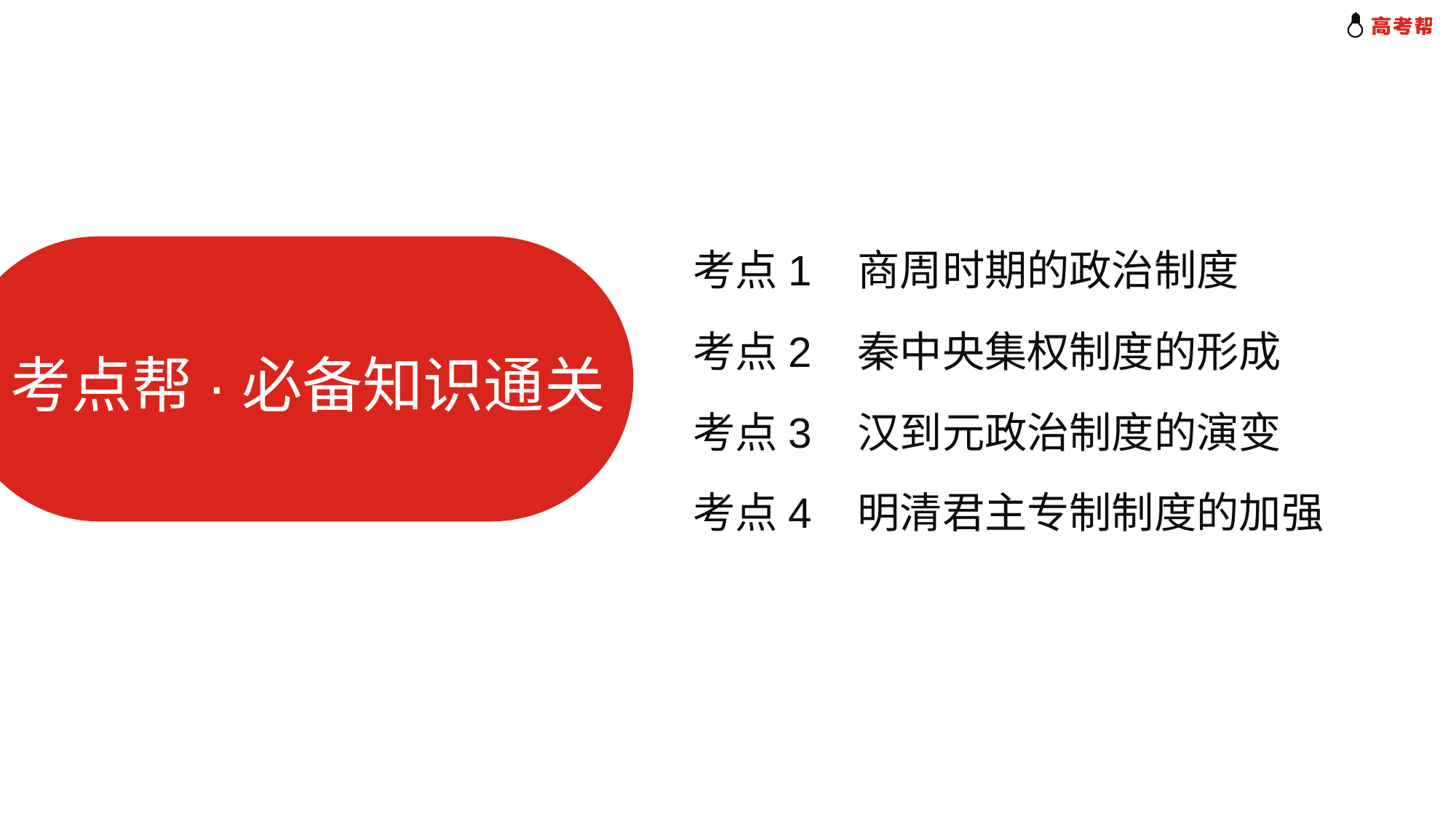

考点1   商周时期的政治制度
考点2   秦中央集权制度的形成
考点帮·必备知识通关
考点3   汉到元政治制度的演变
考点4   明清君主专制制度的加强